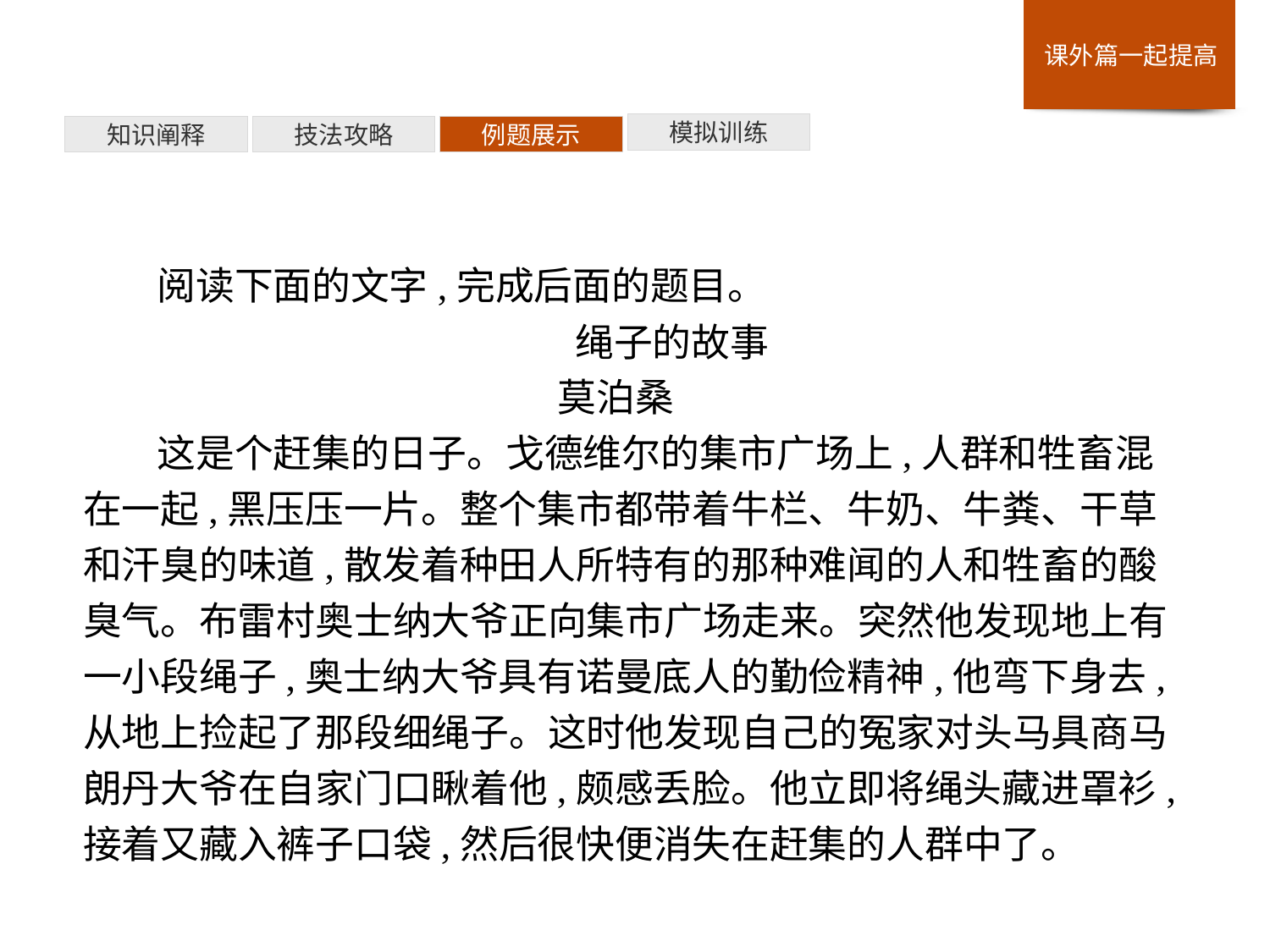

模拟训练
例题展示
技法攻略
知识阐释
阅读下面的文字,完成后面的题目。
绳子的故事
	                                       莫泊桑
这是个赶集的日子。戈德维尔的集市广场上,人群和牲畜混在一起,黑压压一片。整个集市都带着牛栏、牛奶、牛粪、干草和汗臭的味道,散发着种田人所特有的那种难闻的人和牲畜的酸臭气。布雷村奥士纳大爷正向集市广场走来。突然他发现地上有一小段绳子,奥士纳大爷具有诺曼底人的勤俭精神,他弯下身去,从地上捡起了那段细绳子。这时他发现自己的冤家对头马具商马朗丹大爷在自家门口瞅着他,颇感丢脸。他立即将绳头藏进罩衫,接着又藏入裤子口袋,然后很快便消失在赶集的人群中了。